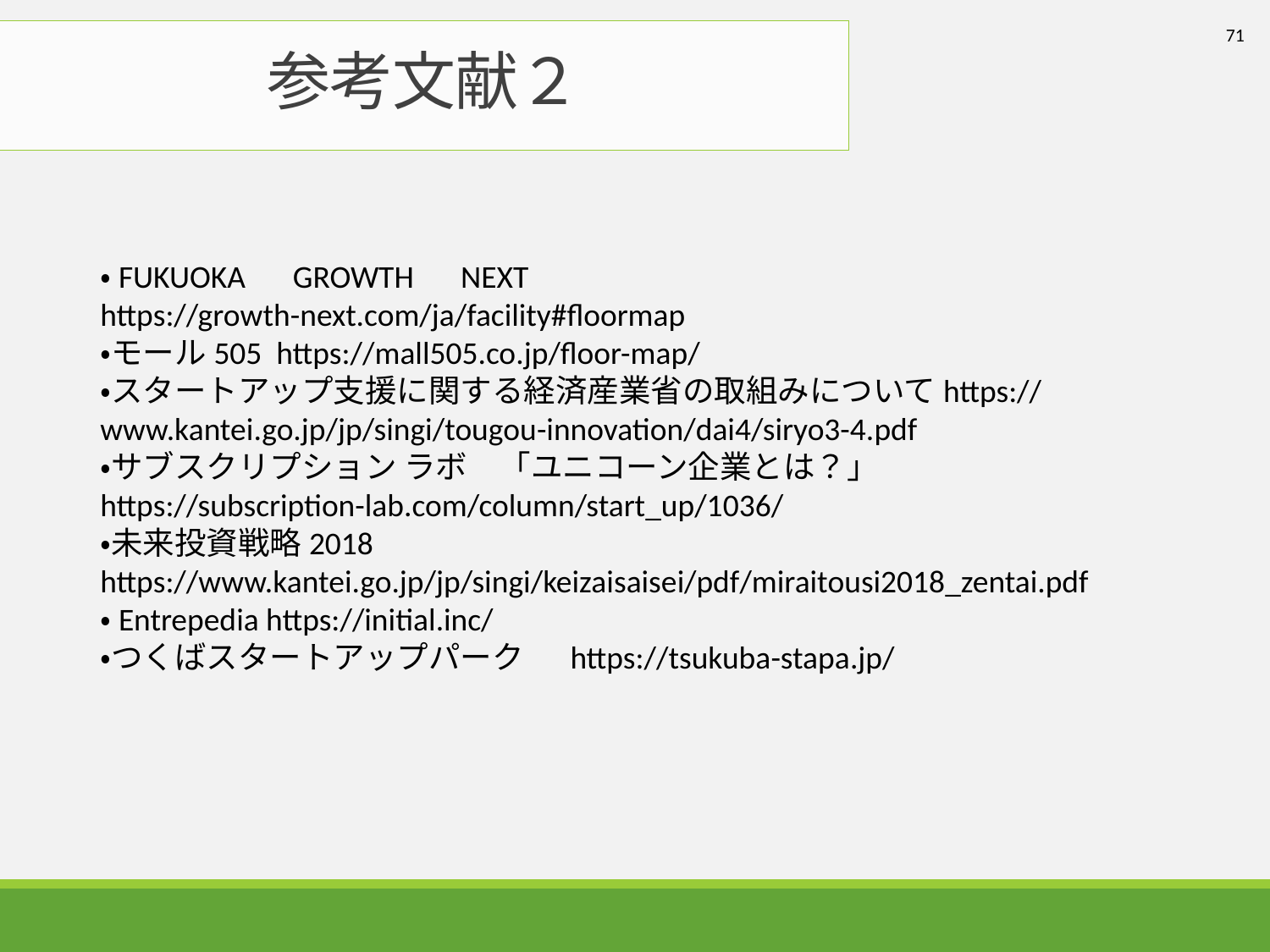

71
参考文献２

・FUKUOKA　GROWTH　NEXT
https://growth-next.com/ja/facility#floormap
・モール505  https://mall505.co.jp/floor-map/
・スタートアップ支援に関する経済産業省の取組みについてhttps://www.kantei.go.jp/jp/singi/tougou-innovation/dai4/siryo3-4.pdf
・サブスクリプション ラボ　「ユニコーン企業とは？」
https://subscription-lab.com/column/start_up/1036/
・未来投資戦略2018
https://www.kantei.go.jp/jp/singi/keizaisaisei/pdf/miraitousi2018_zentai.pdf
・Entrepedia https://initial.inc/
・つくばスタートアップパーク　 https://tsukuba-stapa.jp/